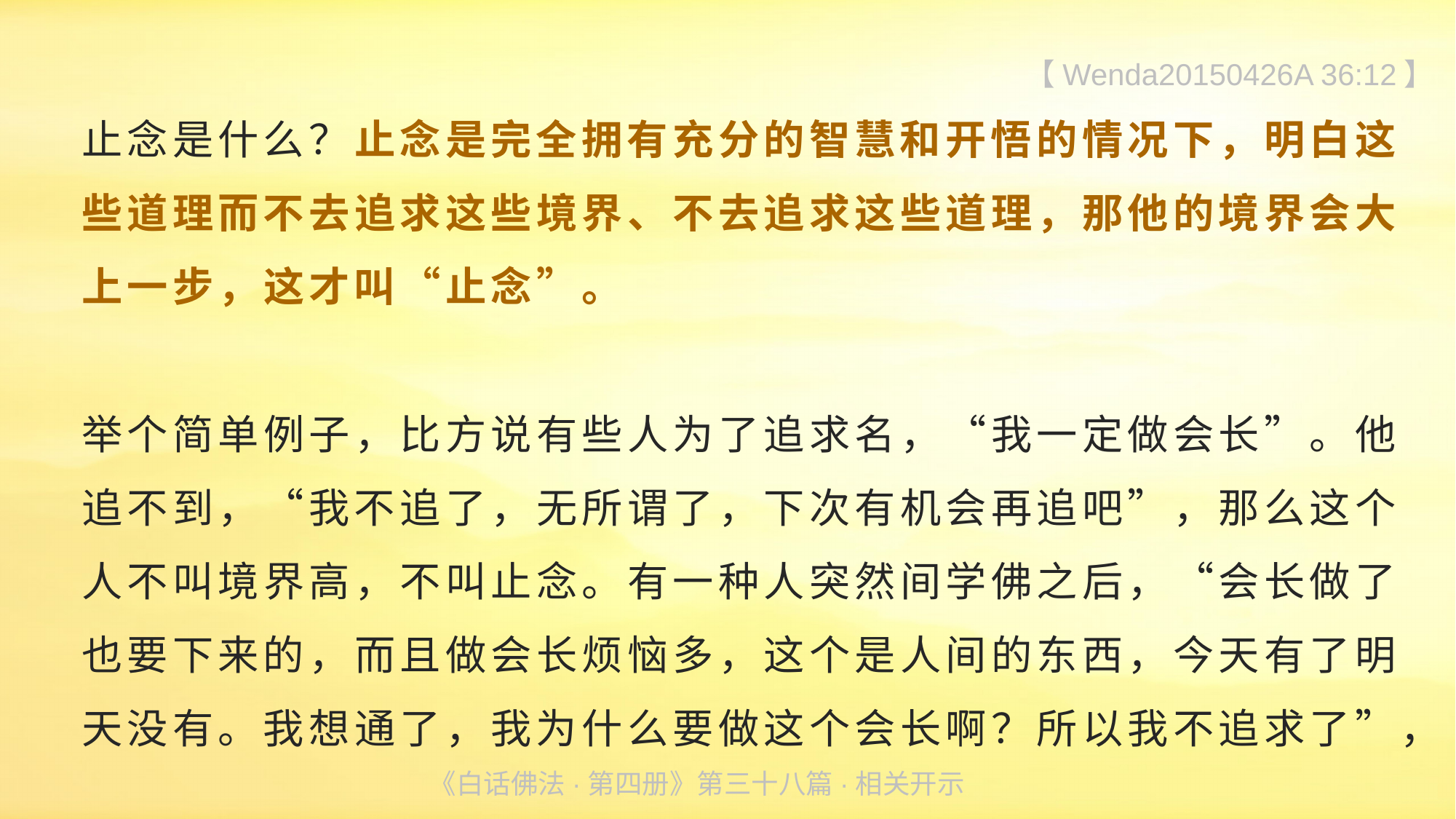

【Wenda20150426A 36:12】
止念是什么？止念是完全拥有充分的智慧和开悟的情况下，明白这些道理而不去追求这些境界、不去追求这些道理，那他的境界会大上一步，这才叫“止念”。

举个简单例子，比方说有些人为了追求名，“我一定做会长”。他追不到，“我不追了，无所谓了，下次有机会再追吧”，那么这个人不叫境界高，不叫止念。有一种人突然间学佛之后，“会长做了也要下来的，而且做会长烦恼多，这个是人间的东西，今天有了明天没有。我想通了，我为什么要做这个会长啊？所以我不追求了”，
《白话佛法·第四册》第三十八篇·相关开示